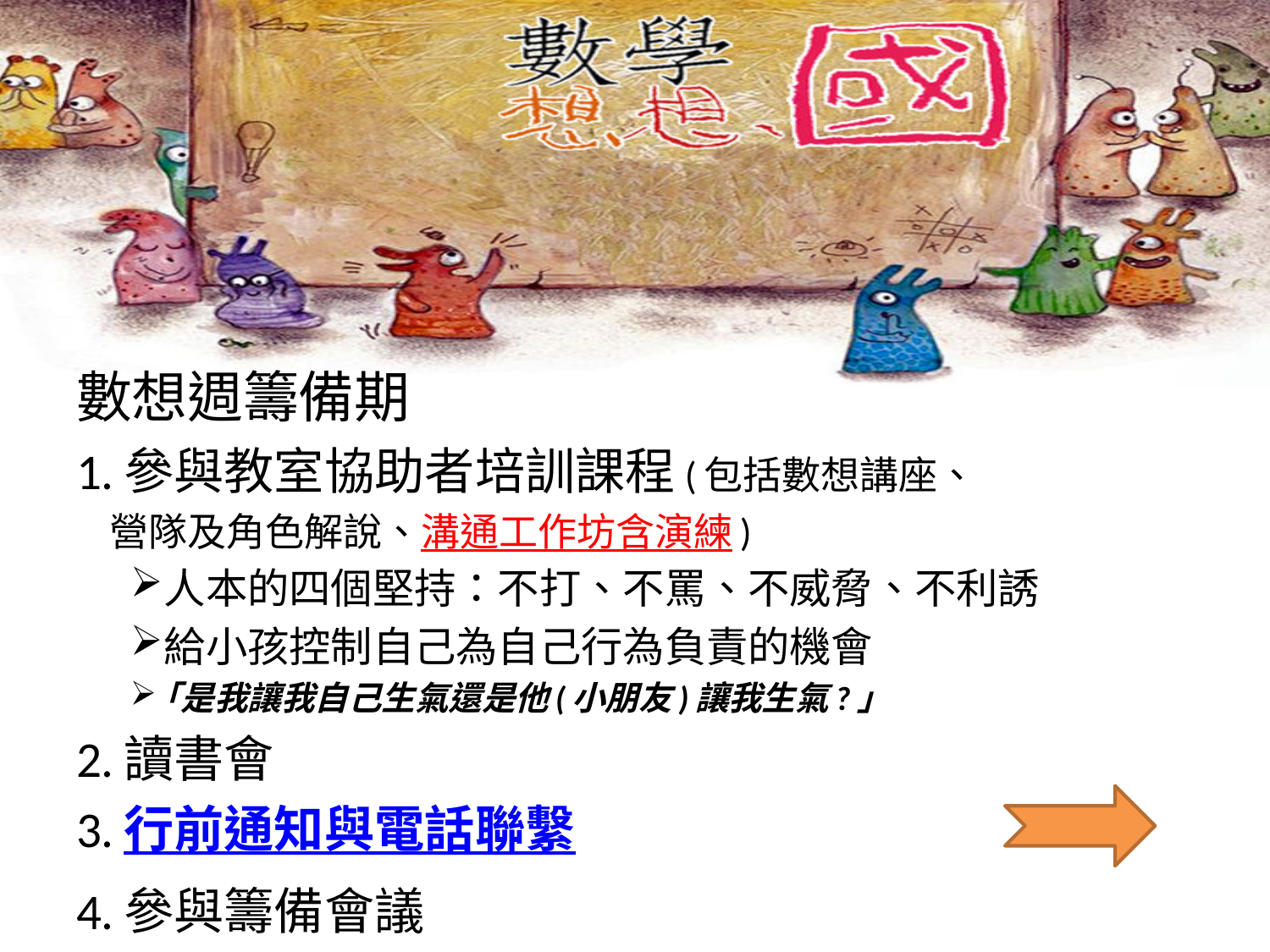

數想週籌備期
1.參與教室協助者培訓課程(包括數想講座、
   營隊及角色解說、溝通工作坊含演練)
人本的四個堅持：不打、不罵、不威脅、不利誘
給小孩控制自己為自己行為負責的機會
｢是我讓我自己生氣還是他(小朋友)讓我生氣?｣
2.讀書會
3.行前通知與電話聯繫
4.參與籌備會議